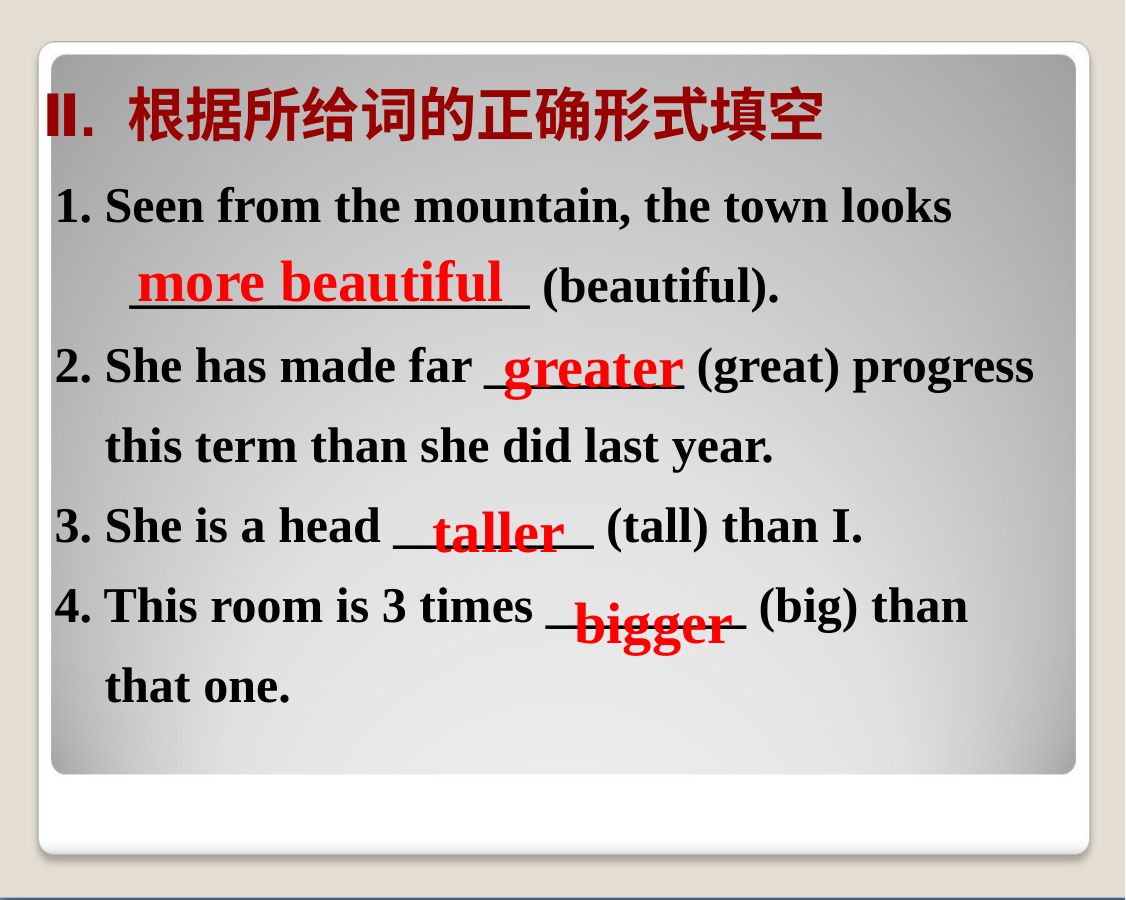

Ⅱ. 根据所给词的正确形式填空
1. Seen from the mountain, the town looks
      ________________ (beautiful).
2. She has made far ________ (great) progress
    this term than she did last year.
3. She is a head ________ (tall) than I.
4. This room is 3 times ________ (big) than
    that one.
more beautiful
greater
taller
bigger